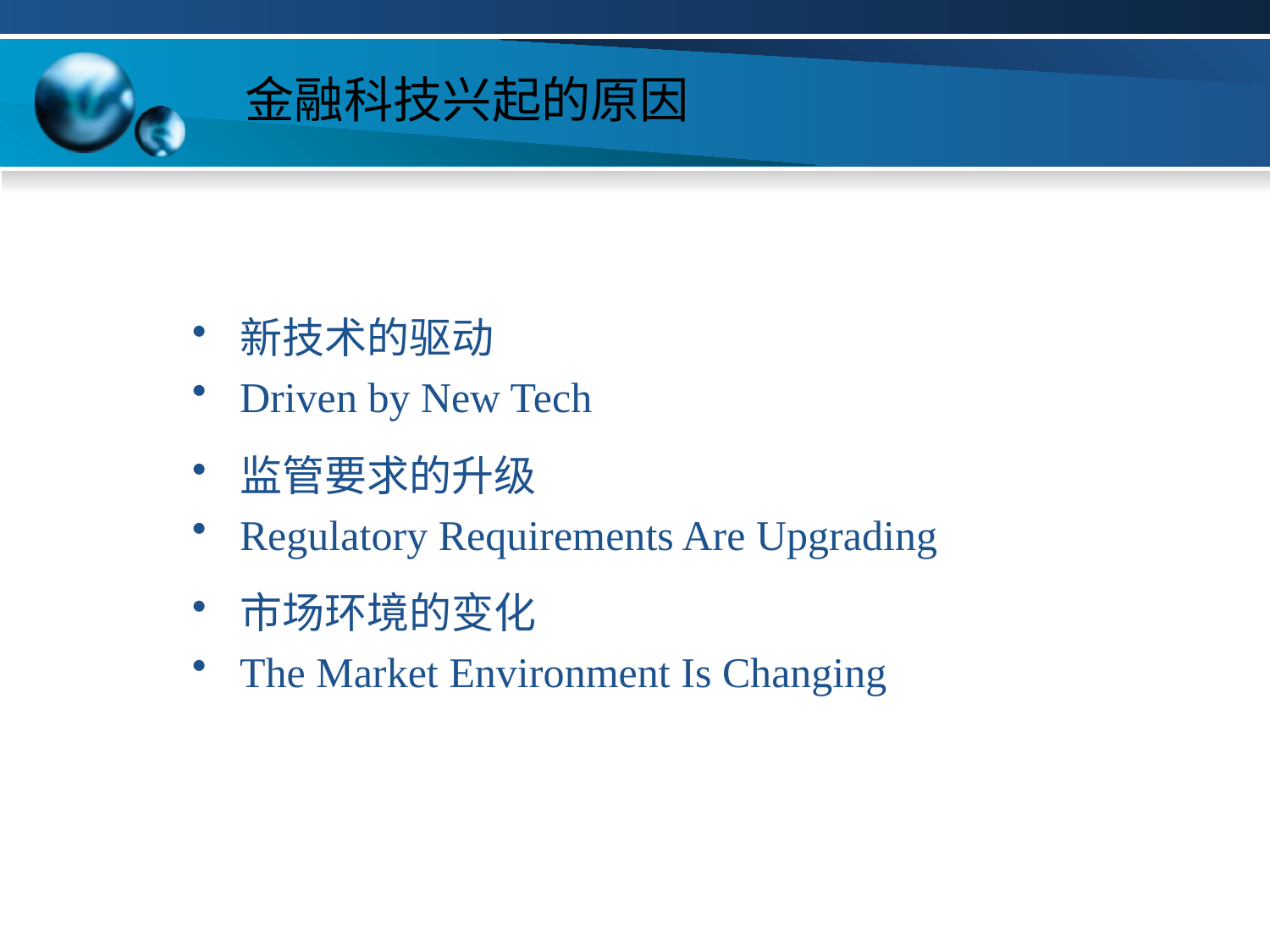

# 金融科技兴起的原因
新技术的驱动
Driven by New Tech
监管要求的升级
Regulatory Requirements Are Upgrading
市场环境的变化
The Market Environment Is Changing